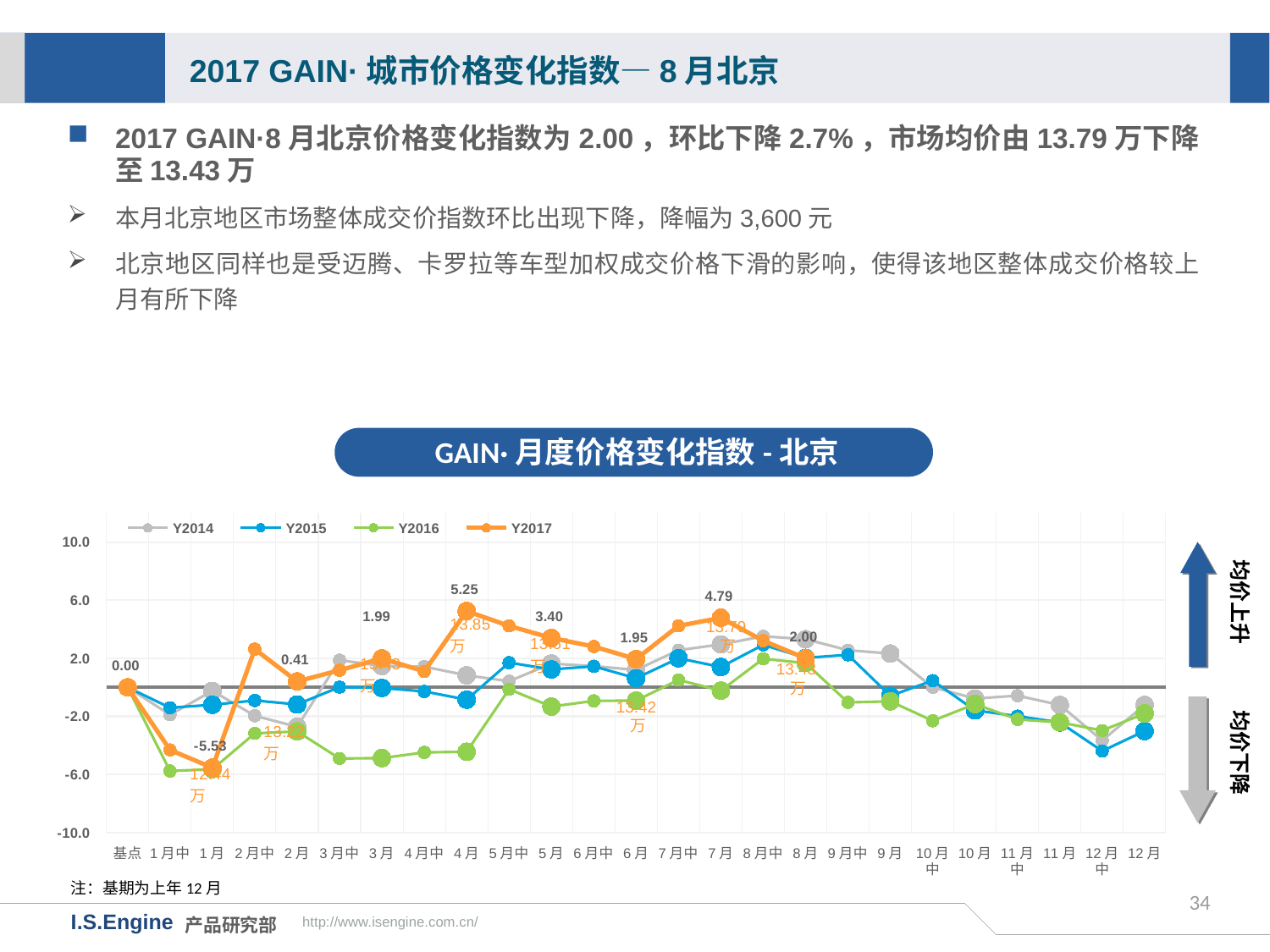

2017 GAIN·城市价格变化指数—8月北京
2017 GAIN·8月北京价格变化指数为2.00，环比下降2.7%，市场均价由13.79万下降至13.43万
本月北京地区市场整体成交价指数环比出现下降，降幅为3,600元
北京地区同样也是受迈腾、卡罗拉等车型加权成交价格下滑的影响，使得该地区整体成交价格较上月有所下降

GAIN·月度价格变化指数-北京

[unsupported chart]

均价上升

13.79万
13.43万
均价下降
13.42万

注：基期为上年12月
34